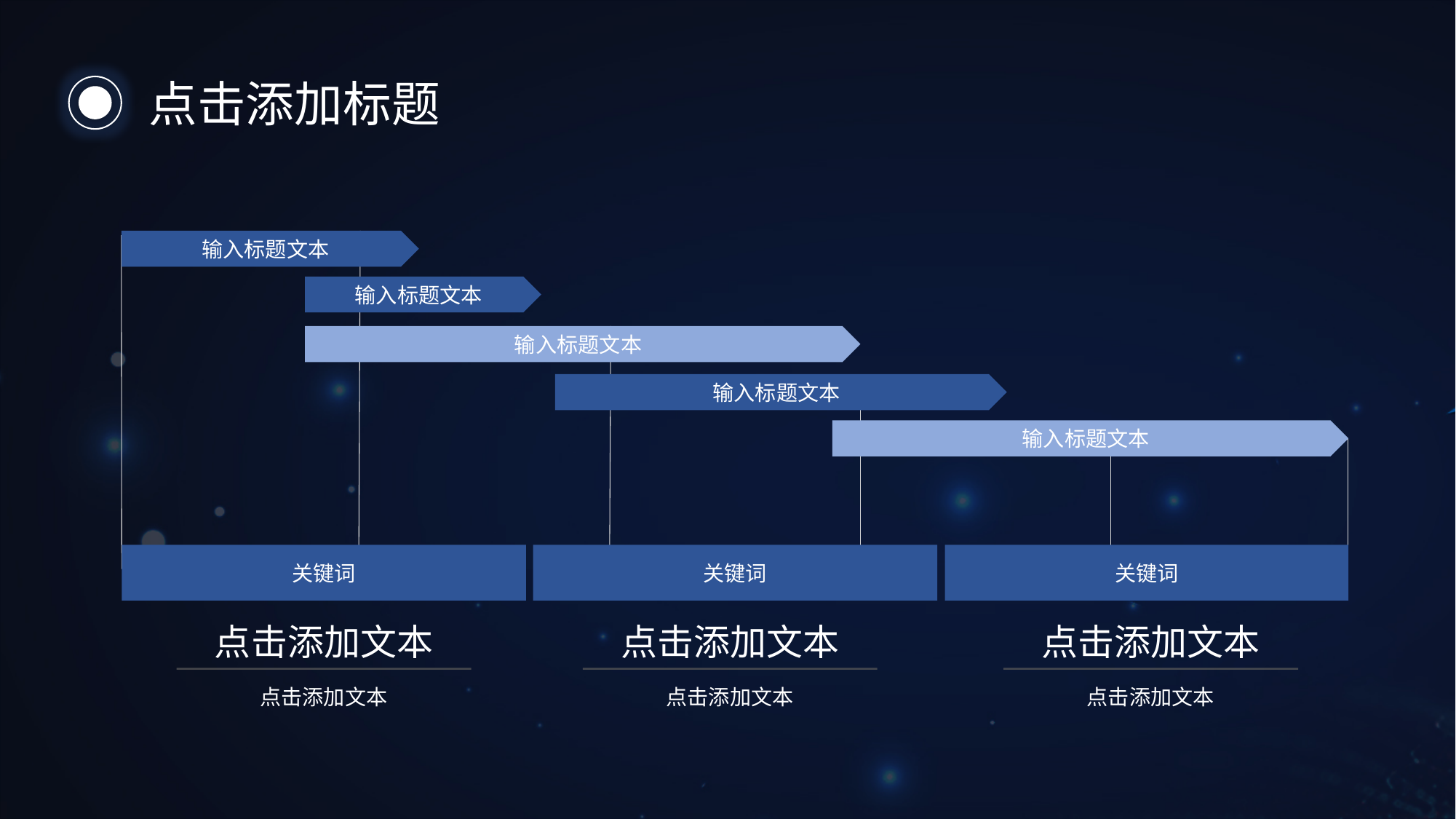

点击添加标题

输入标题文本
输入标题文本
输入标题文本
输入标题文本
输入标题文本
关键词
关键词
关键词
点击添加文本
点击添加文本
点击添加文本
点击添加文本
点击添加文本
点击添加文本